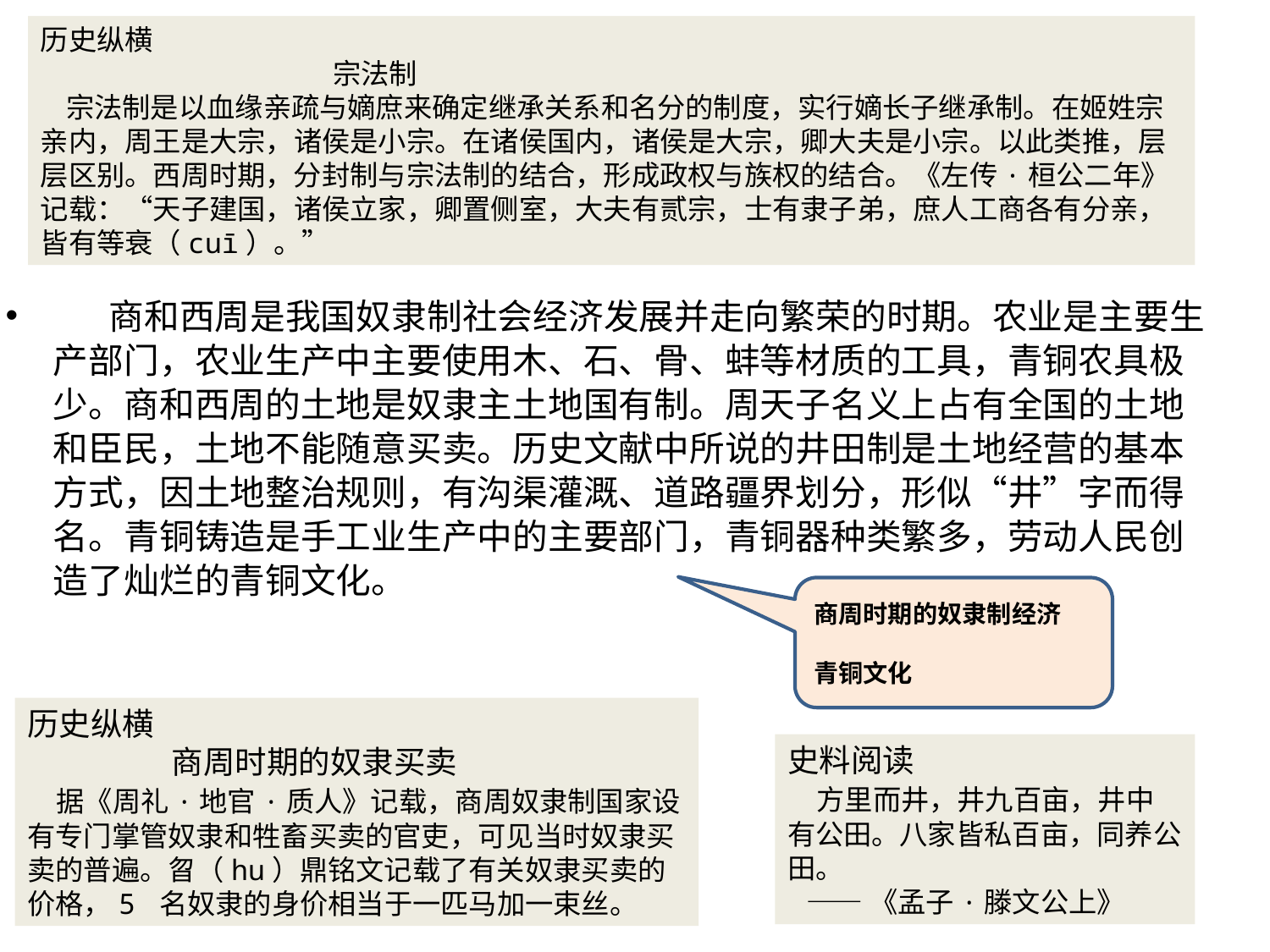

历史纵横
                                             宗法制
   宗法制是以血缘亲疏与嫡庶来确定继承关系和名分的制度，实行嫡长子继承制。在姬姓宗亲内，周王是大宗，诸侯是小宗。在诸侯国内，诸侯是大宗，卿大夫是小宗。以此类推，层层区别。西周时期，分封制与宗法制的结合，形成政权与族权的结合。《左传·桓公二年》记载：“天子建国，诸侯立家，卿置侧室，大夫有贰宗，士有隶子弟，庶人工商各有分亲，皆有等衰（cuī）。”
      商和西周是我国奴隶制社会经济发展并走向繁荣的时期。农业是主要生产部门，农业生产中主要使用木、石、骨、蚌等材质的工具，青铜农具极少。商和西周的土地是奴隶主土地国有制。周天子名义上占有全国的土地和臣民，土地不能随意买卖。历史文献中所说的井田制是土地经营的基本方式，因土地整治规则，有沟渠灌溉、道路疆界划分，形似“井”字而得名。青铜铸造是手工业生产中的主要部门，青铜器种类繁多，劳动人民创造了灿烂的青铜文化。
商周时期的奴隶制经济

青铜文化
历史纵横
                   商周时期的奴隶买卖
   据《周礼·地官·质人》记载，商周奴隶制国家设有专门掌管奴隶和牲畜买卖的官吏，可见当时奴隶买卖的普遍。曶（hu）鼎铭文记载了有关奴隶买卖的价格，5 名奴隶的身价相当于一匹马加一束丝。
史料阅读
   方里而井，井九百亩，井中有公田。八家皆私百亩，同养公田。
   ——《孟子·滕文公上》